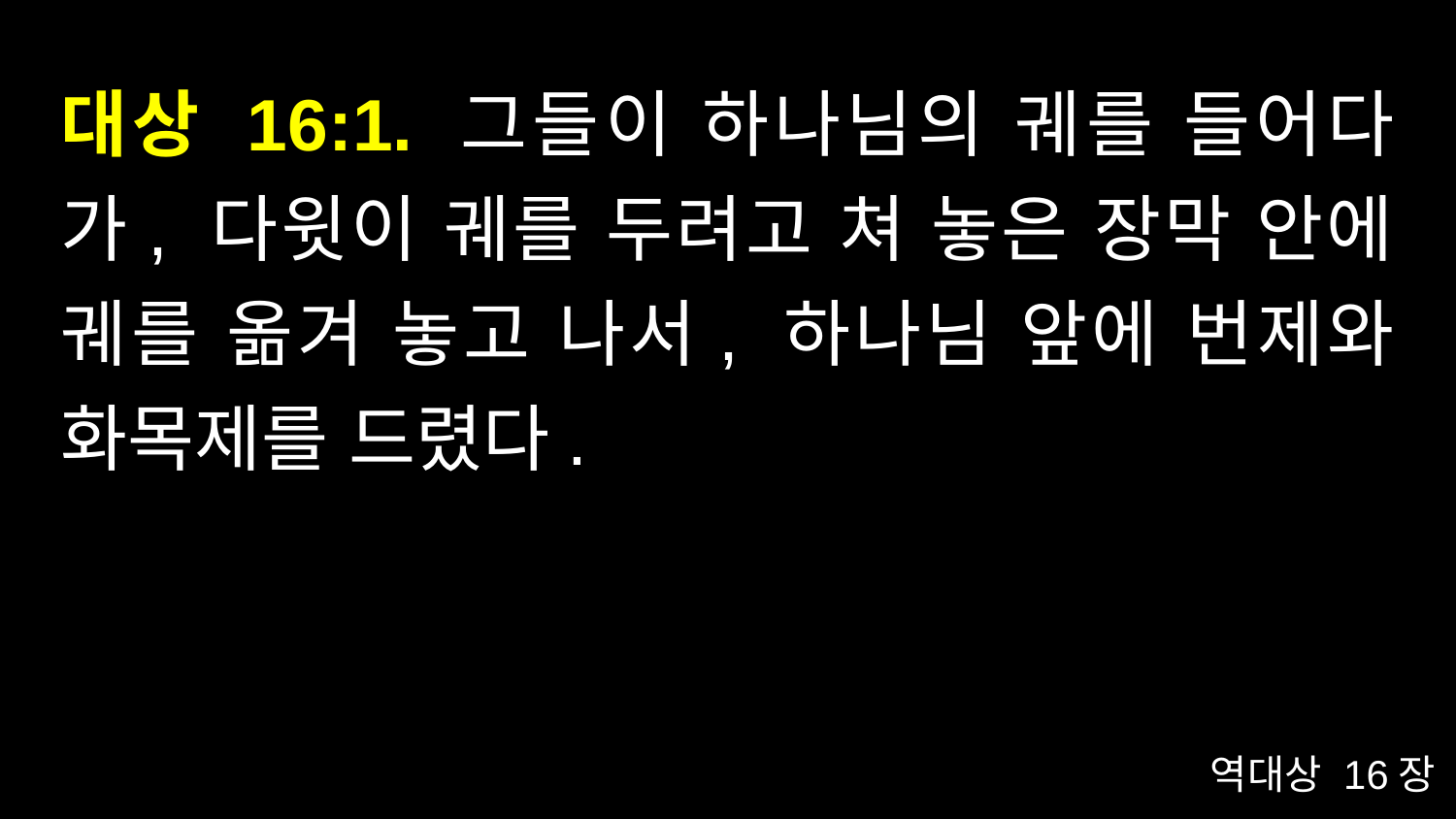

# 대상 16:1. 그들이 하나님의 궤를 들어다가, 다윗이 궤를 두려고 쳐 놓은 장막 안에 궤를 옮겨 놓고 나서, 하나님 앞에 번제와 화목제를 드렸다.
역대상 16장